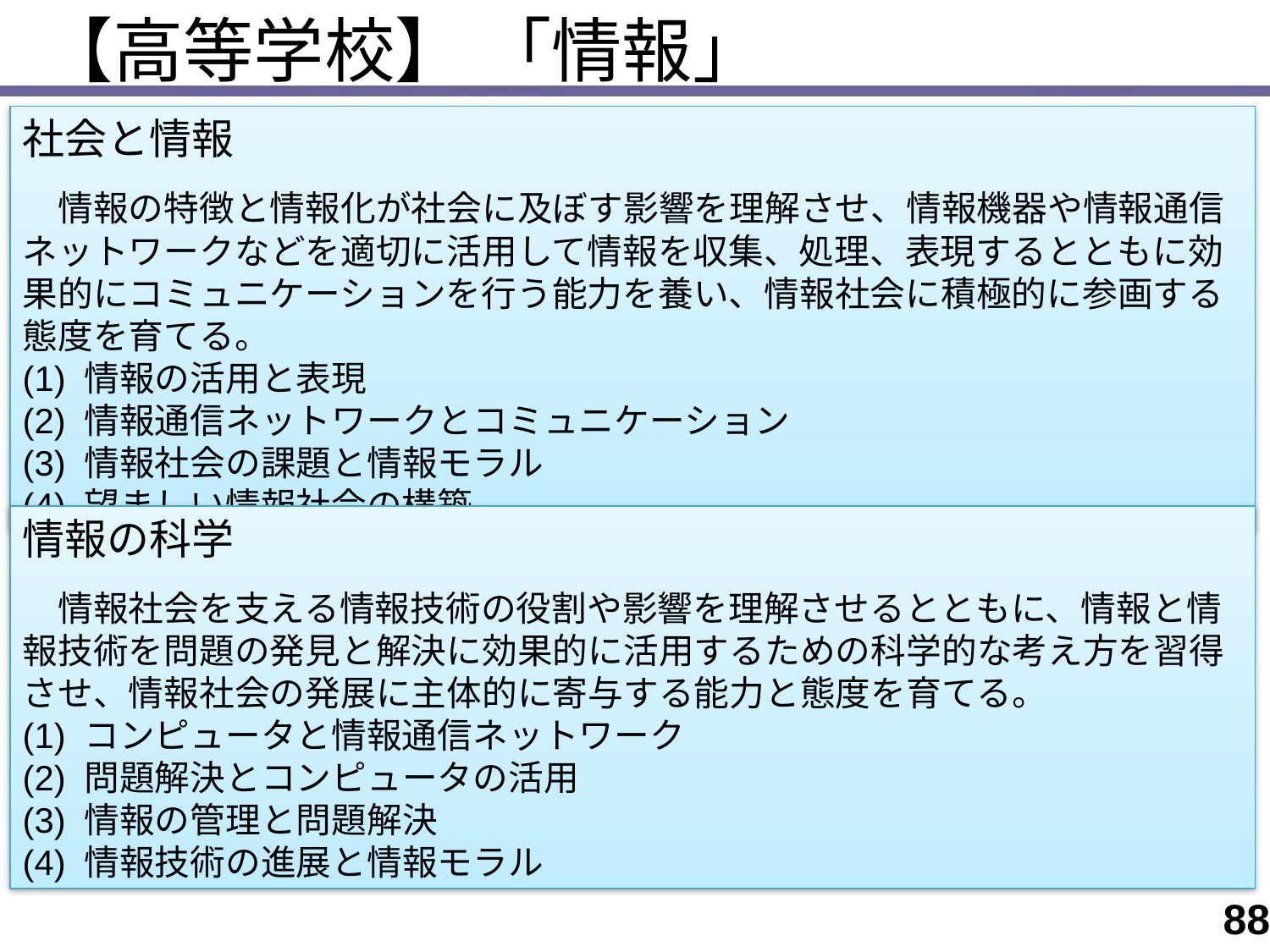

【高等学校】 「情報」
社会と情報

　情報の特徴と情報化が社会に及ぼす影響を理解させ、情報機器や情報通信ネットワークなどを適切に活用して情報を収集、処理、表現するとともに効果的にコミュニケーションを行う能力を養い、情報社会に積極的に参画する態度を育てる。
(1) 情報の活用と表現
(2) 情報通信ネットワークとコミュニケーション
(3) 情報社会の課題と情報モラル
(4) 望ましい情報社会の構築
情報の科学

　情報社会を支える情報技術の役割や影響を理解させるとともに、情報と情報技術を問題の発見と解決に効果的に活用するための科学的な考え方を習得させ、情報社会の発展に主体的に寄与する能力と態度を育てる。
(1) コンピュータと情報通信ネットワーク
(2) 問題解決とコンピュータの活用
(3) 情報の管理と問題解決
(4) 情報技術の進展と情報モラル
88